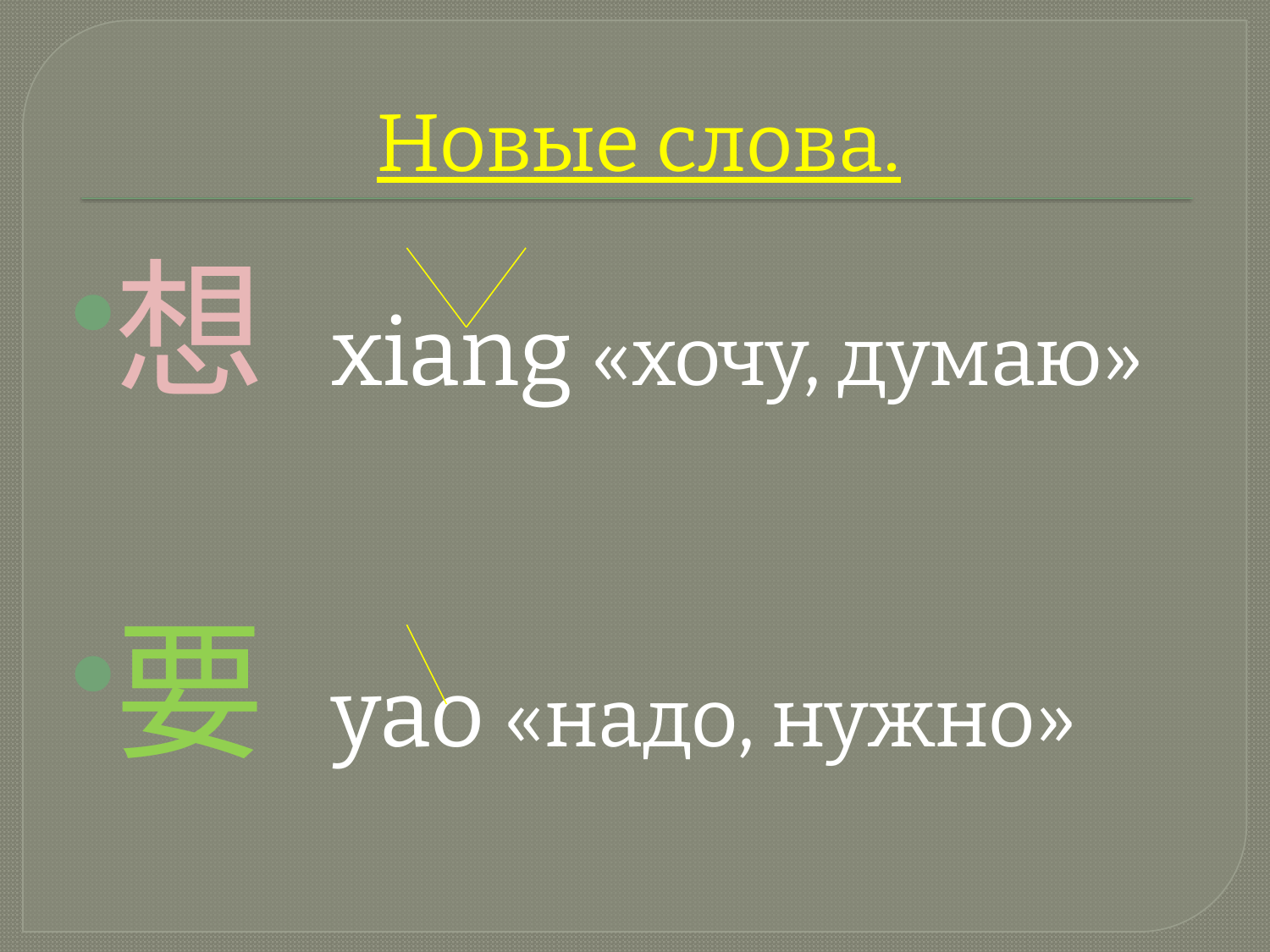

# Новые слова.
想 xiang «хочу, думаю»

要 yao «надо, нужно»